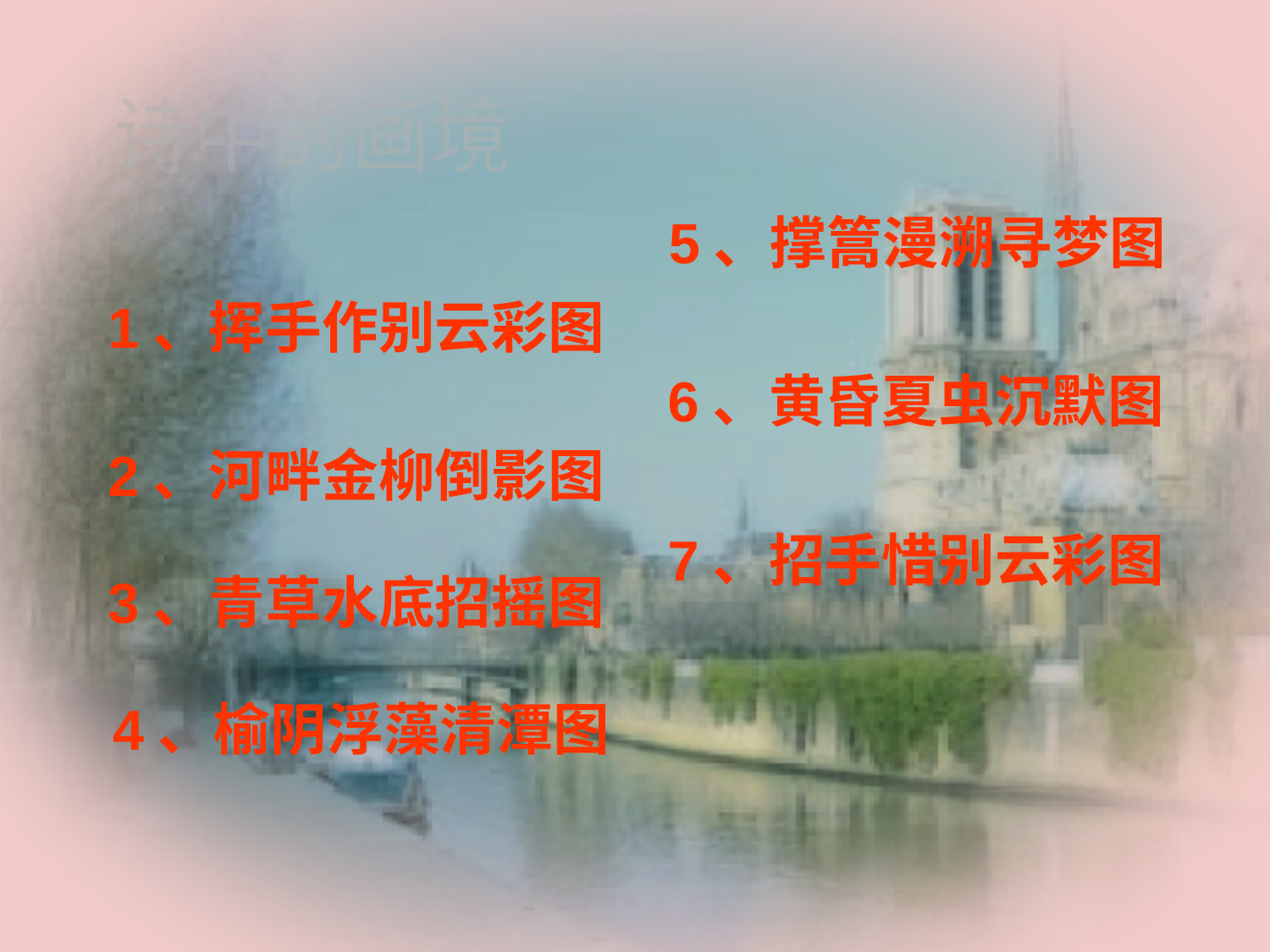

诗中的画境
5、撑篙漫溯寻梦图
1、挥手作别云彩图
6、黄昏夏虫沉默图
2、河畔金柳倒影图
7、招手惜别云彩图
3、青草水底招摇图
 4、榆阴浮藻清潭图